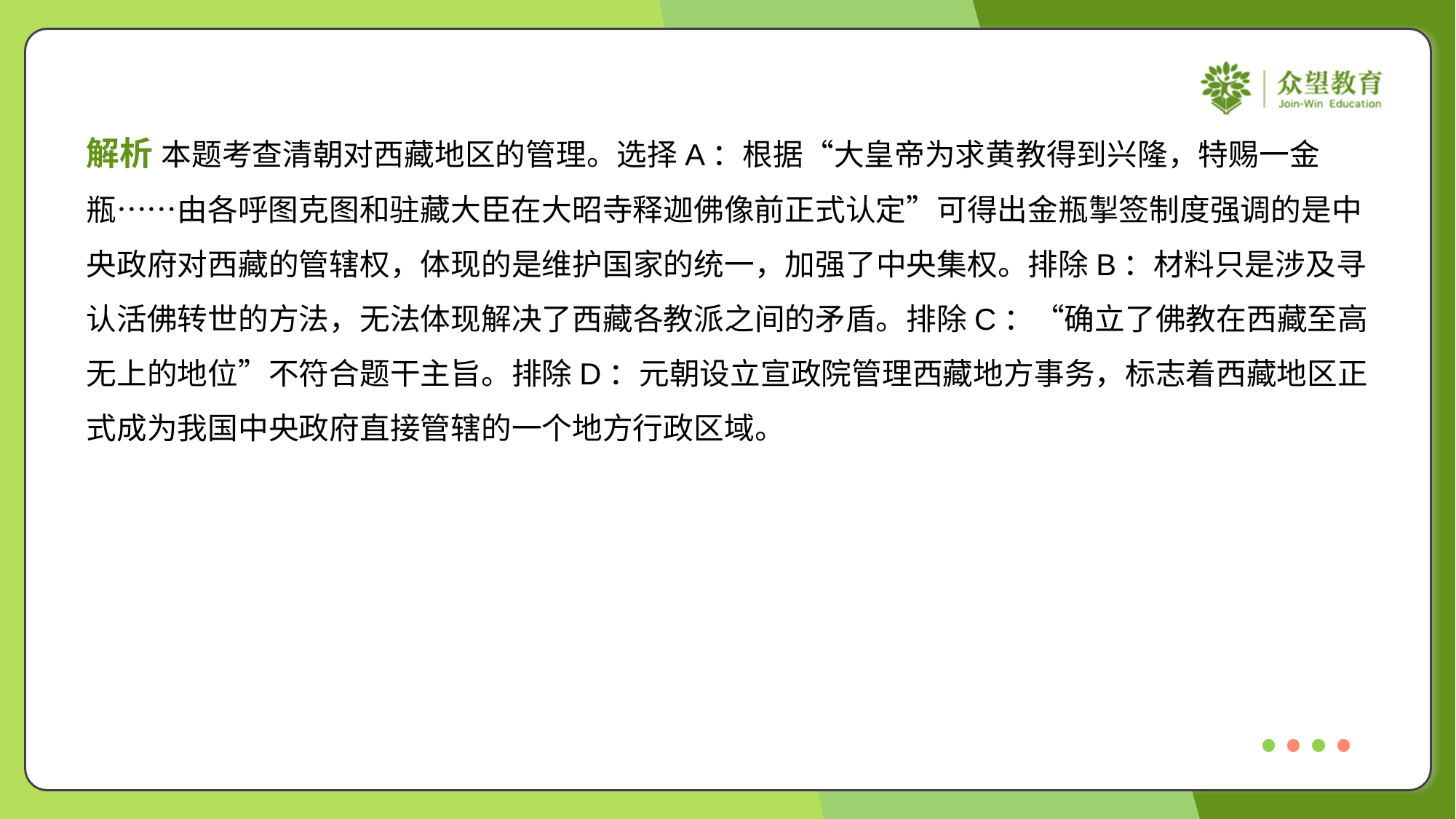

解析 本题考查清朝对西藏地区的管理。选择A：根据“大皇帝为求黄教得到兴隆，特赐一金
瓶……由各呼图克图和驻藏大臣在大昭寺释迦佛像前正式认定”可得出金瓶掣签制度强调的是中
央政府对西藏的管辖权，体现的是维护国家的统一，加强了中央集权。排除B：材料只是涉及寻
认活佛转世的方法，无法体现解决了西藏各教派之间的矛盾。排除C：“确立了佛教在西藏至高
无上的地位”不符合题干主旨。排除D：元朝设立宣政院管理西藏地方事务，标志着西藏地区正
式成为我国中央政府直接管辖的一个地方行政区域。